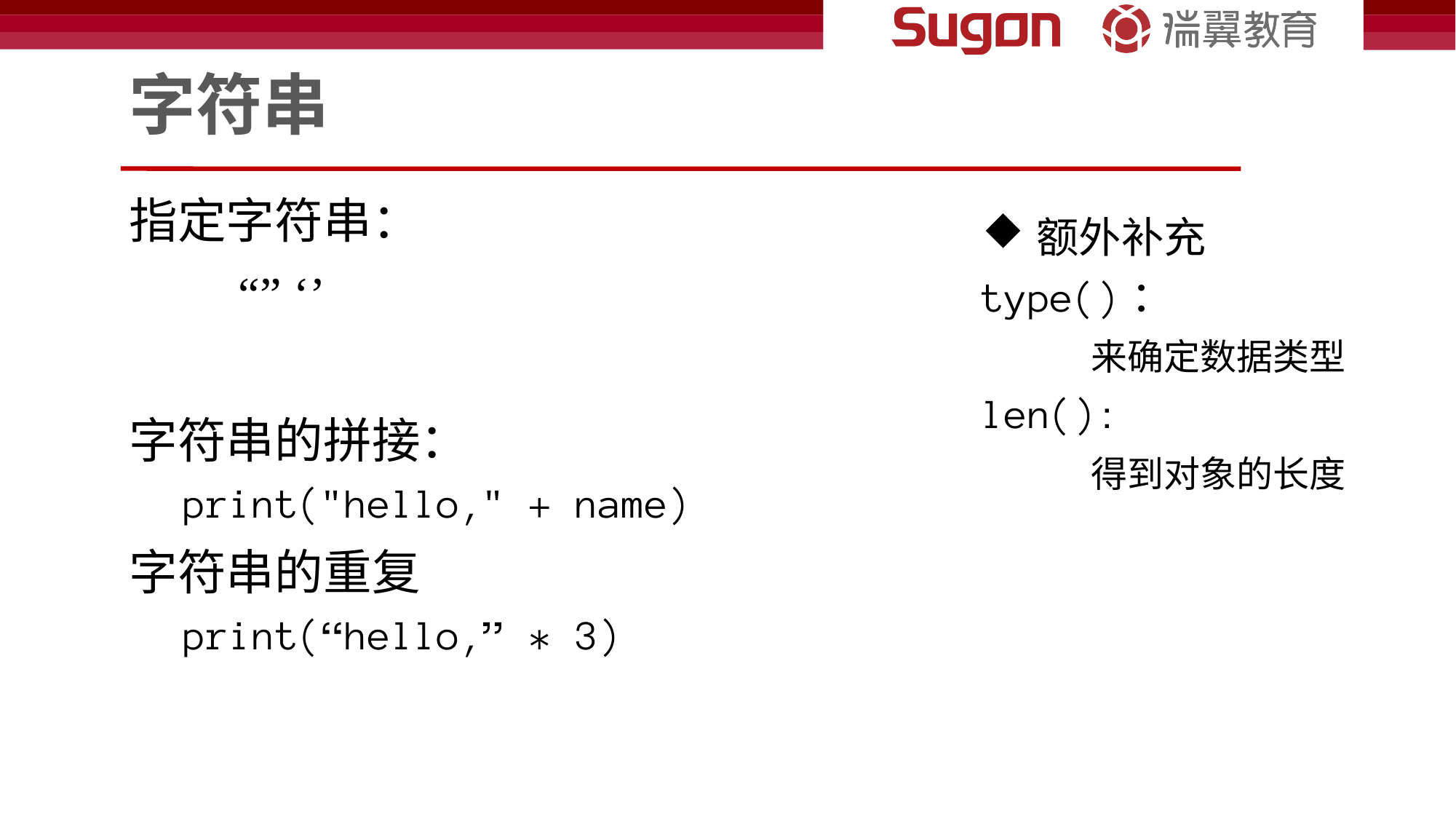

# 字符串
指定字符串：
	“” ‘’

字符串的拼接：
print("hello," + name)
字符串的重复
print(“hello,” * 3)

额外补充
type()：
	来确定数据类型
len():
	得到对象的长度